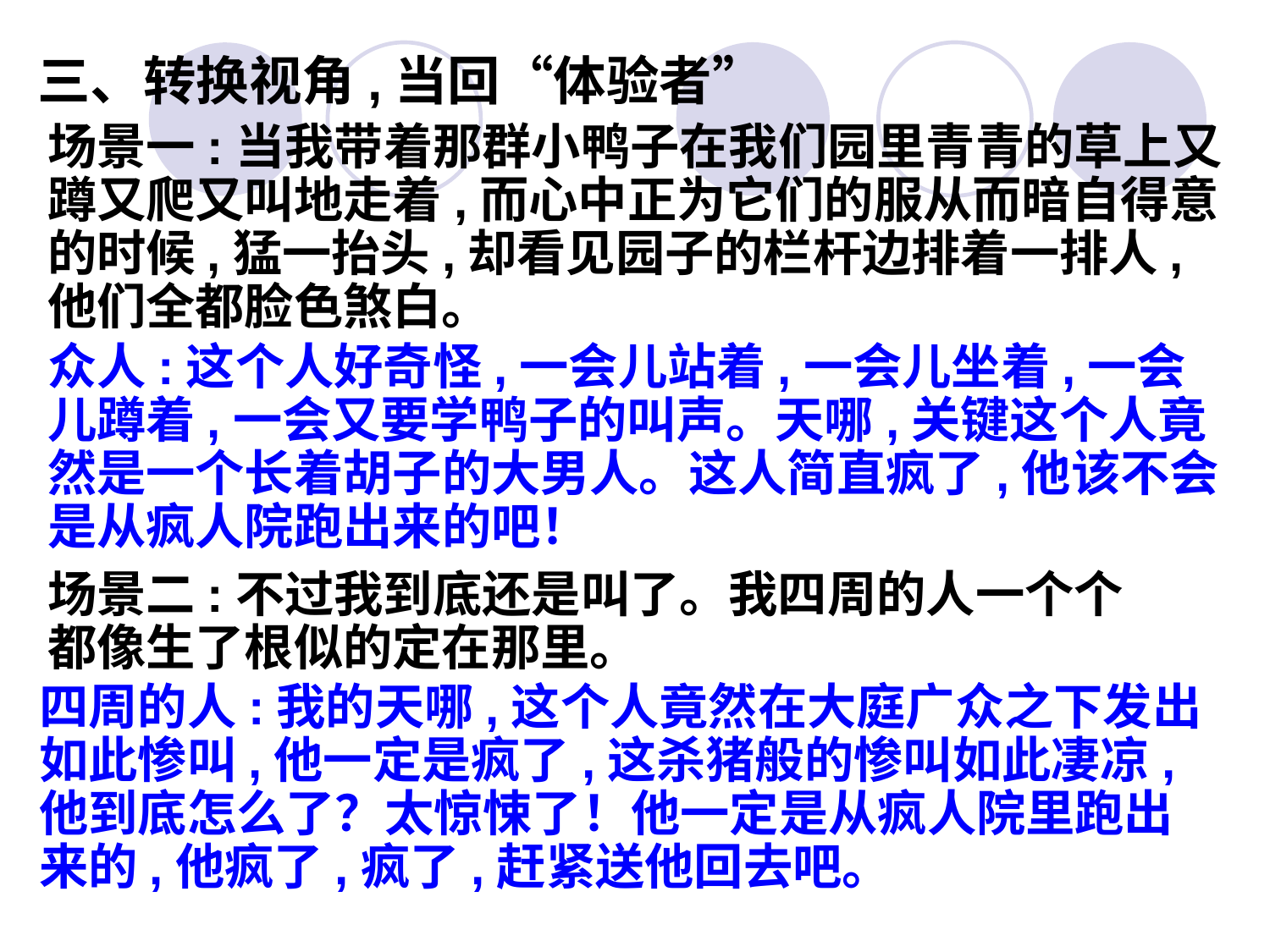

三、转换视角,当回“体验者”
场景一:当我带着那群小鸭子在我们园里青青的草上又蹲又爬又叫地走着,而心中正为它们的服从而暗自得意的时候,猛一抬头,却看见园子的栏杆边排着一排人,他们全都脸色煞白。
众人:这个人好奇怪,一会儿站着,一会儿坐着,一会儿蹲着,一会又要学鸭子的叫声。天哪,关键这个人竟然是一个长着胡子的大男人。这人简直疯了,他该不会是从疯人院跑出来的吧！
场景二:不过我到底还是叫了。我四周的人一个个都像生了根似的定在那里。
四周的人:我的天哪,这个人竟然在大庭广众之下发出如此惨叫,他一定是疯了,这杀猪般的惨叫如此凄凉,他到底怎么了？太惊悚了！他一定是从疯人院里跑出来的,他疯了,疯了,赶紧送他回去吧。